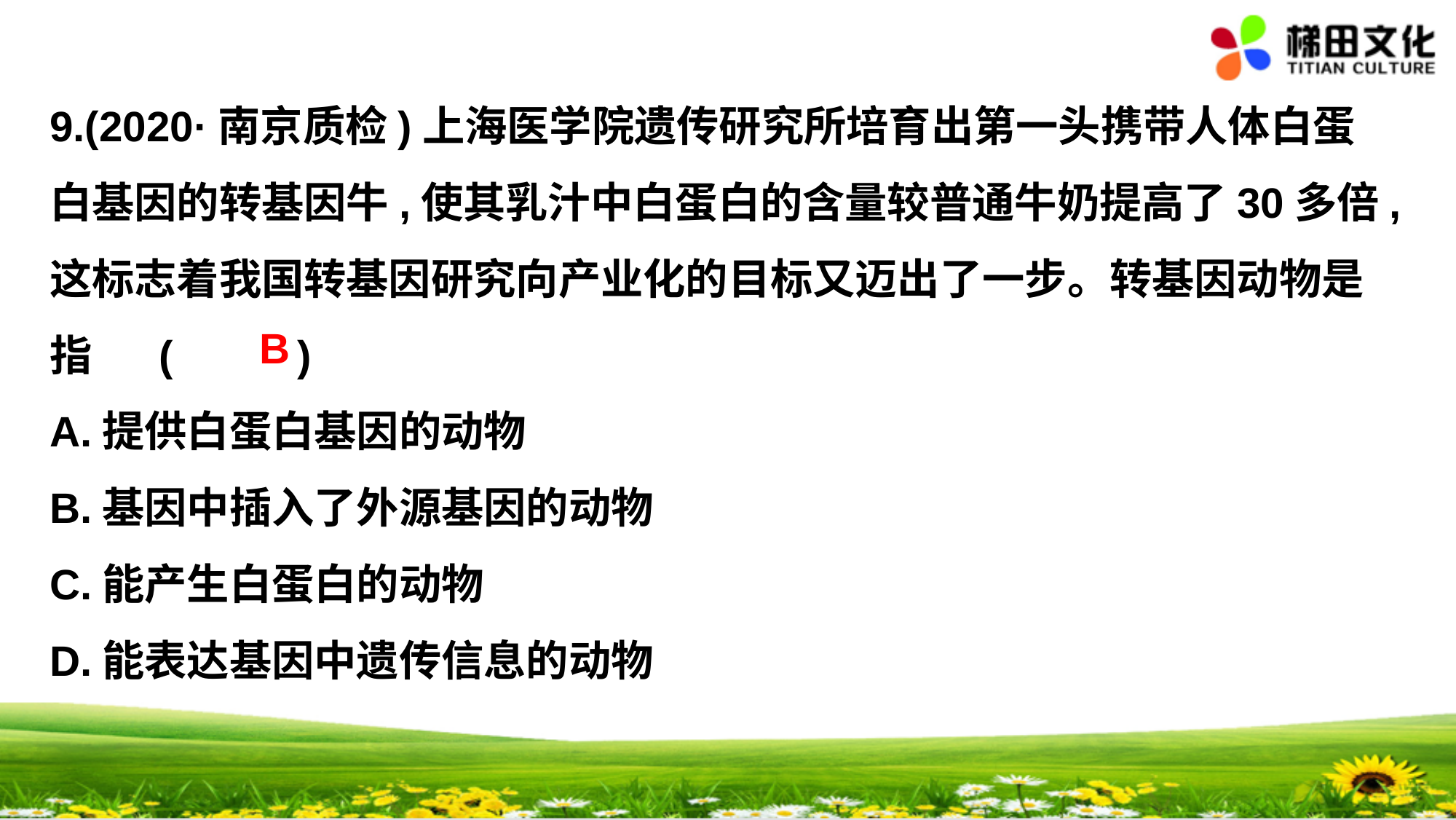

9.(2020·南京质检)上海医学院遗传研究所培育出第一头携带人体白蛋
白基因的转基因牛,使其乳汁中白蛋白的含量较普通牛奶提高了30多倍,
这标志着我国转基因研究向产业化的目标又迈出了一步。转基因动物是
指	(　  　)
A.提供白蛋白基因的动物
B.基因中插入了外源基因的动物
C.能产生白蛋白的动物
D.能表达基因中遗传信息的动物
B